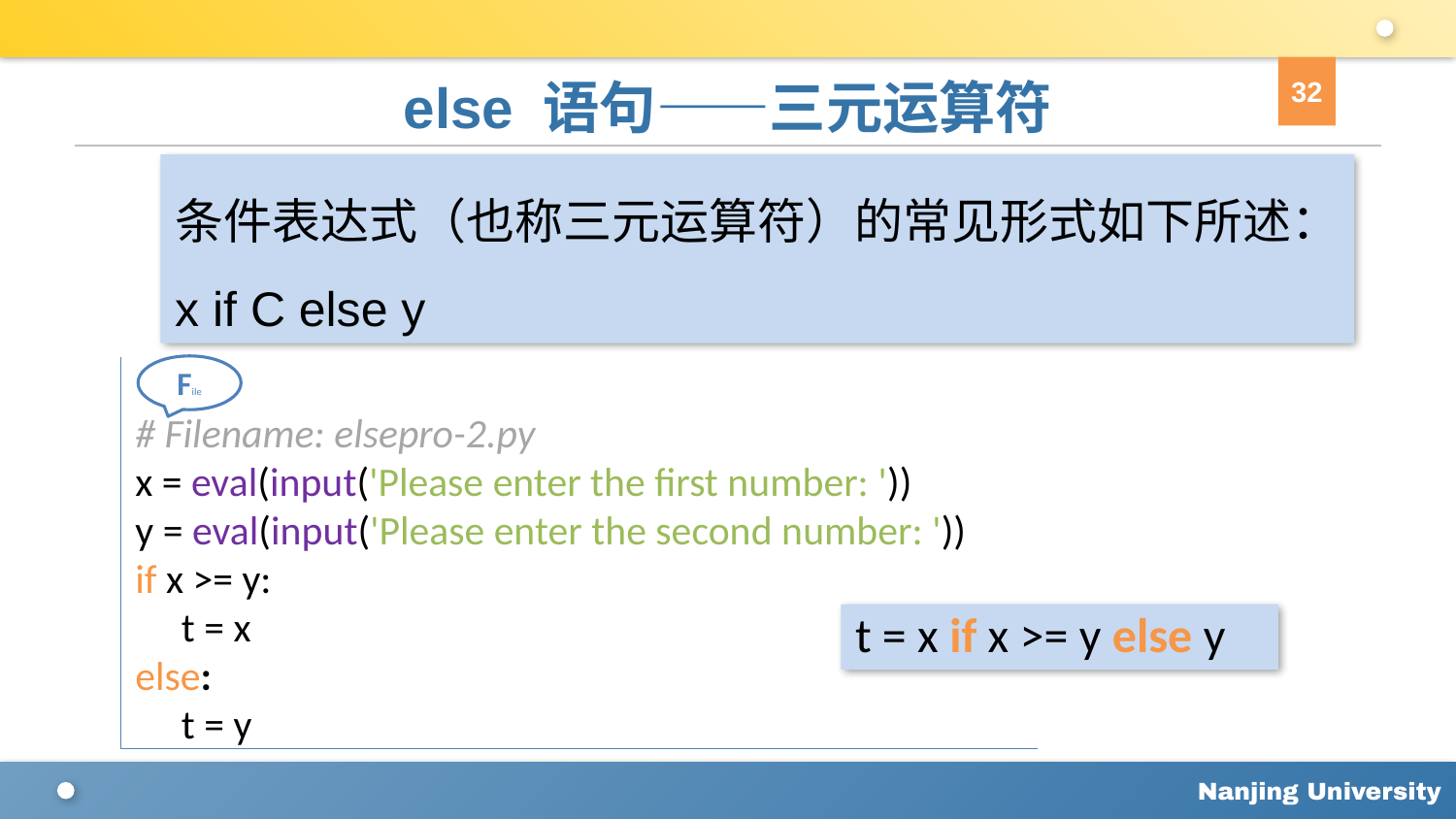

32
# else 语句——三元运算符
条件表达式（也称三元运算符）的常见形式如下所述：
x if C else y
File

# Filename: elsepro-2.py
x = eval(input('Please enter the first number: '))
y = eval(input('Please enter the second number: '))
if x >= y:
     t = x
else:
     t = y
t = x if x >= y else y